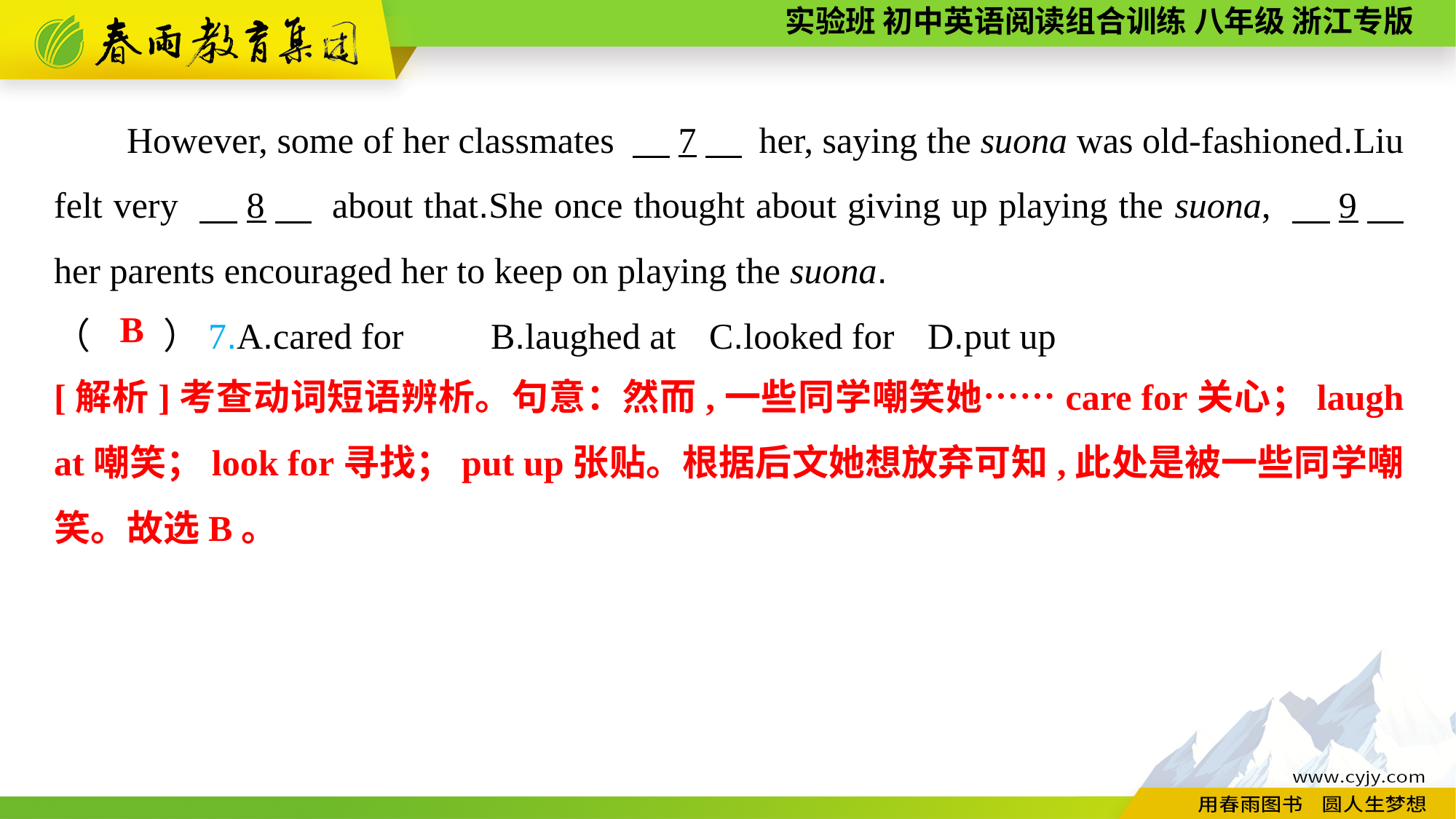

However, some of her classmates 　7　 her, saying the suona was old-fashioned.Liu felt very 　8　 about that.She once thought about giving up playing the suona, 　9　 her parents encouraged her to keep on playing the suona.
（　　）7.A.cared for	B.laughed at	C.looked for	D.put up
B
[解析]考查动词短语辨析。句意：然而,一些同学嘲笑她……care for关心；laugh at嘲笑；look for寻找；put up张贴。根据后文她想放弃可知,此处是被一些同学嘲笑。故选B。